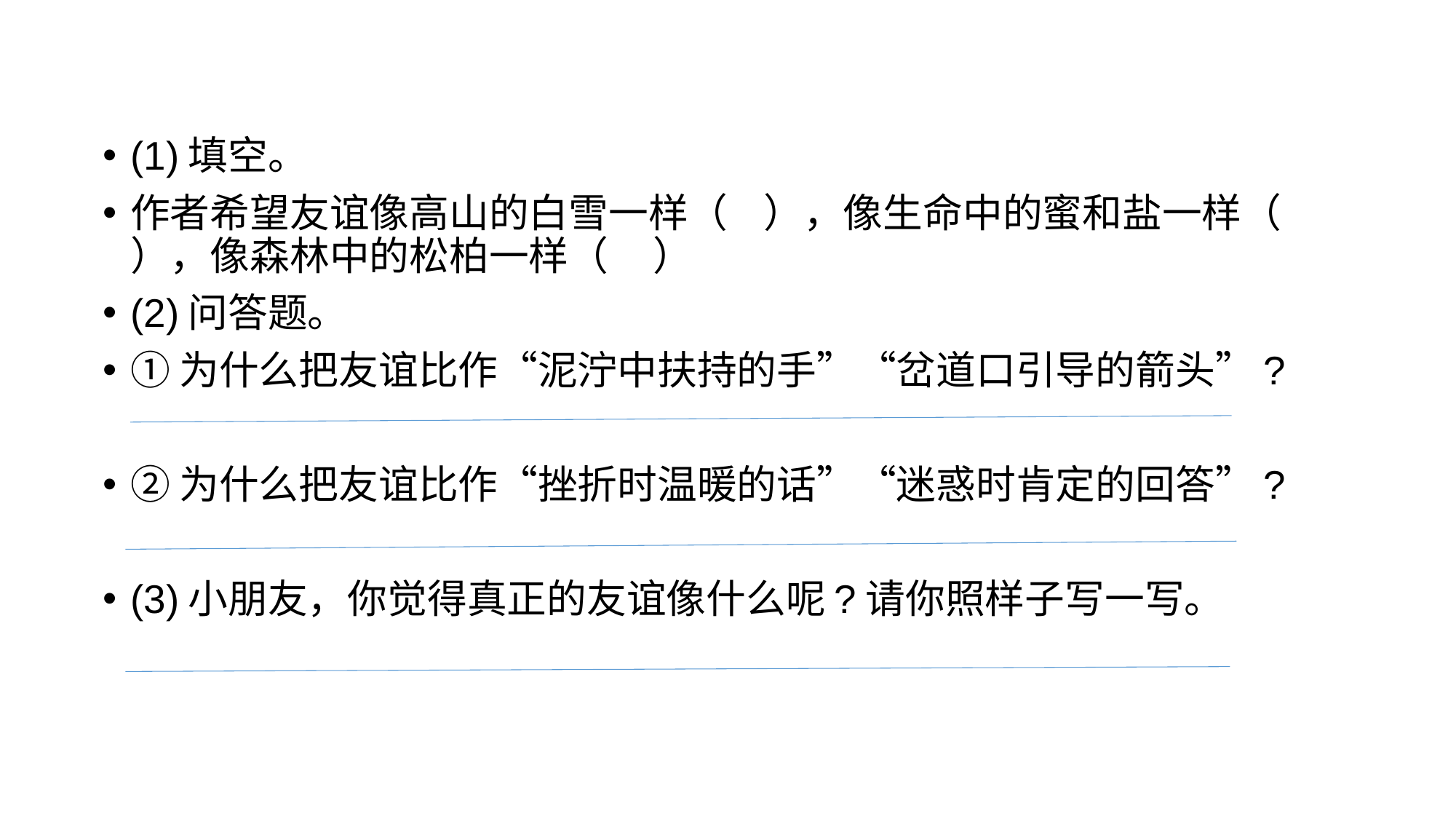

(1)填空。
作者希望友谊像高山的白雪一样（    ），像生命中的蜜和盐一样（    ），像森林中的松柏一样（     ）
(2)问答题。
①为什么把友谊比作“泥泞中扶持的手”“岔道口引导的箭头”?

②为什么把友谊比作“挫折时温暖的话”“迷惑时肯定的回答”?

(3)小朋友，你觉得真正的友谊像什么呢?请你照样子写一写。